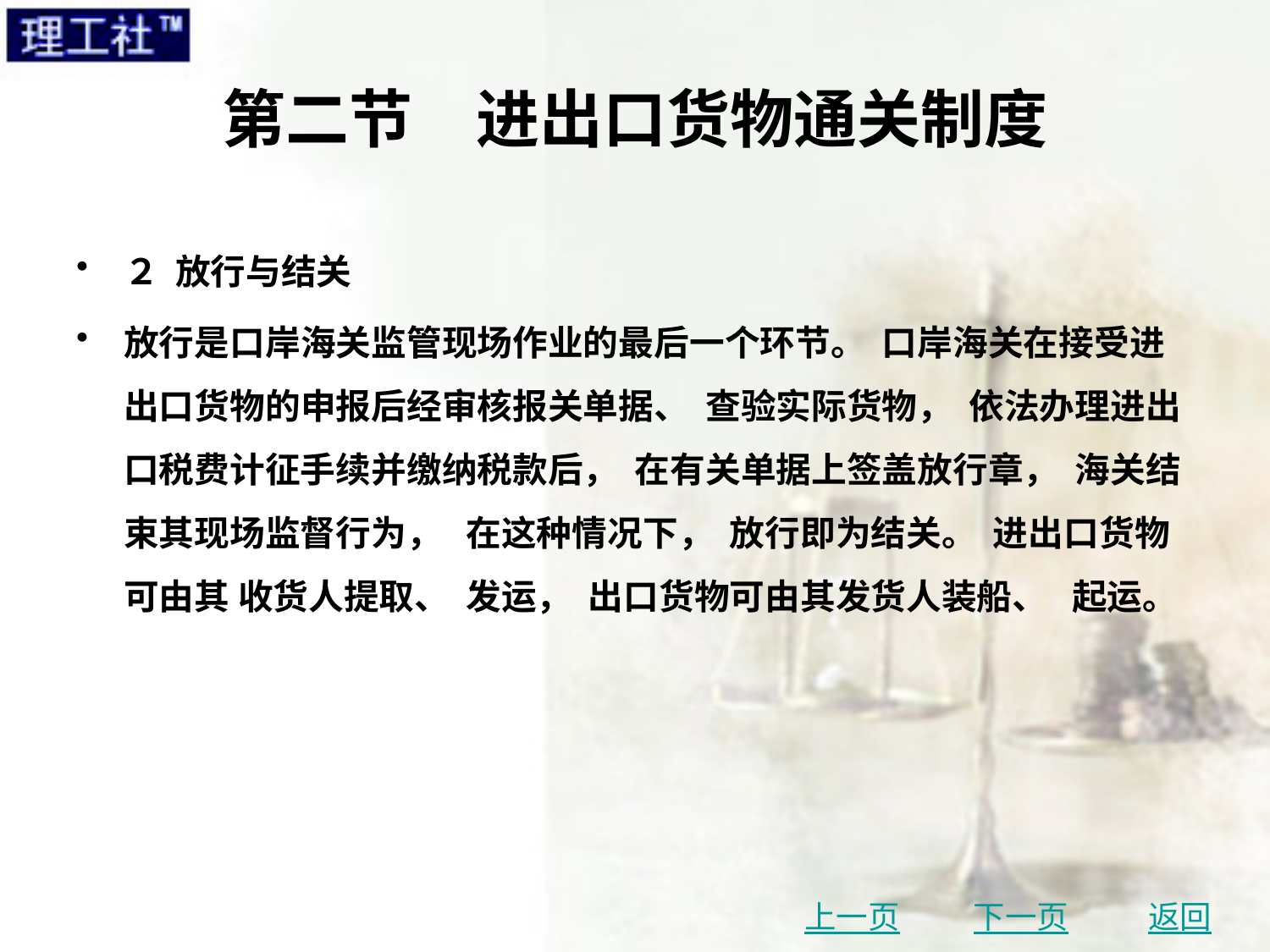

# 第二节　进出口货物通关制度
２  放行与结关
放行是口岸海关监管现场作业的最后一个环节。  口岸海关在接受进出口货物的申报后经审核报关单据、  查验实际货物，  依法办理进出口税费计征手续并缴纳税款后，  在有关单据上签盖放行章，  海关结束其现场监督行为，   在这种情况下，  放行即为结关。  进出口货物可由其 收货人提取、  发运，  出口货物可由其发货人装船、   起运。
上一页
下一页
返回